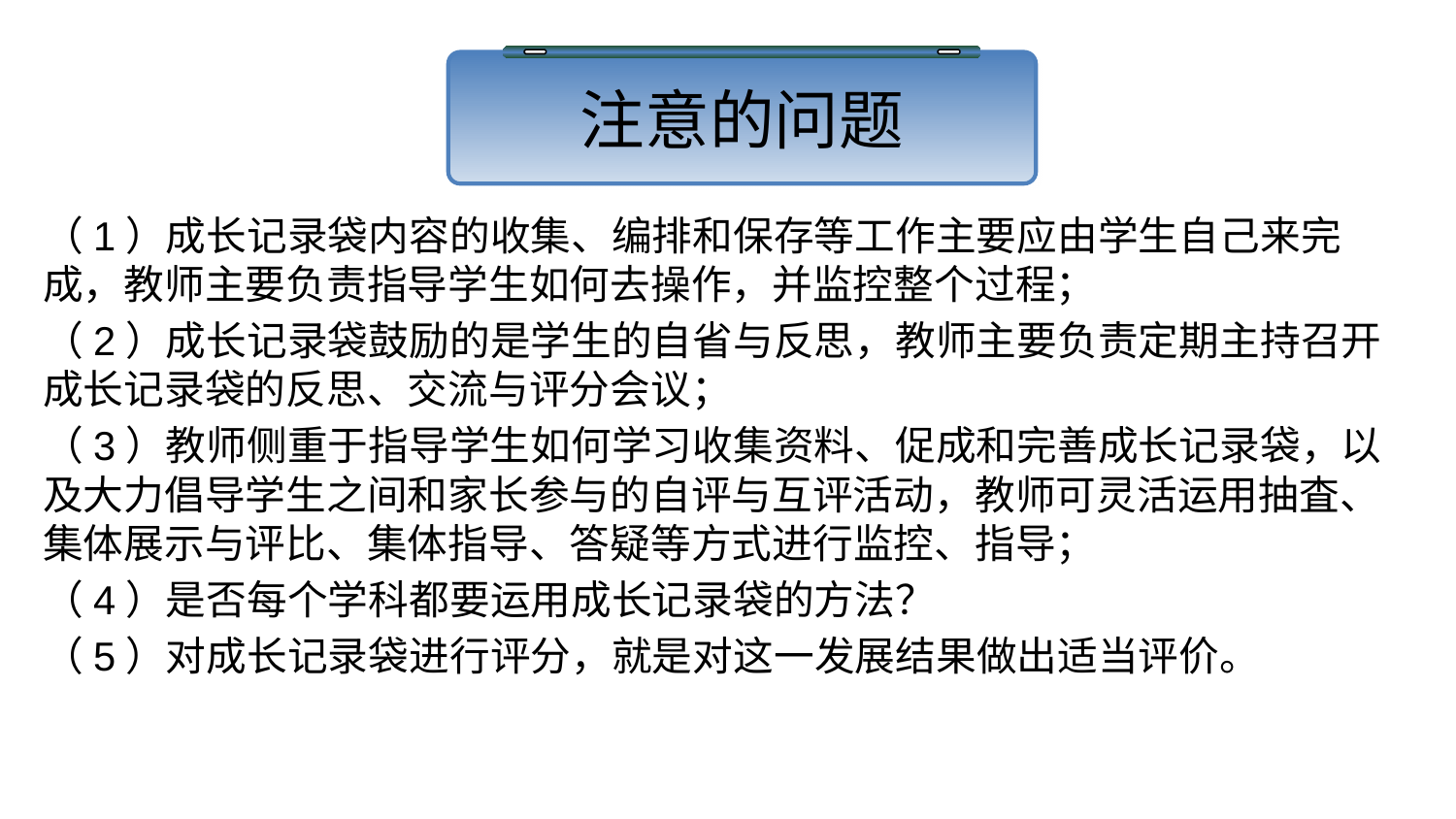

注意的问题
（1）成长记录袋内容的收集、编排和保存等工作主要应由学生自己来完成，教师主要负责指导学生如何去操作，并监控整个过程；
（2）成长记录袋鼓励的是学生的自省与反思，教师主要负责定期主持召开成长记录袋的反思、交流与评分会议；
（3）教师侧重于指导学生如何学习收集资料、促成和完善成长记录袋，以及大力倡导学生之间和家长参与的自评与互评活动，教师可灵活运用抽査、集体展示与评比、集体指导、答疑等方式进行监控、指导；
（4）是否每个学科都要运用成长记录袋的方法？
（5）对成长记录袋进行评分，就是对这一发展结果做出适当评价。